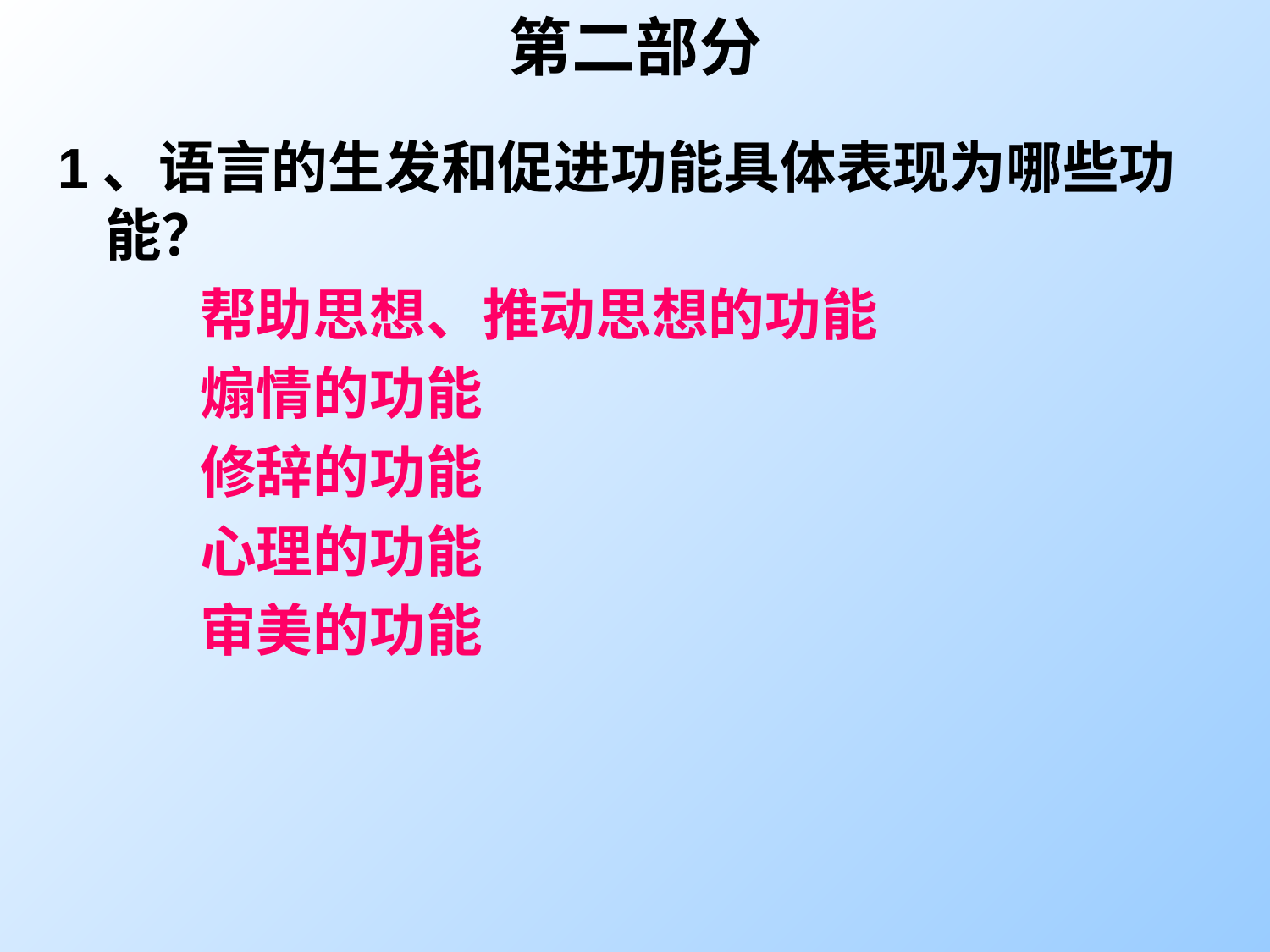

# 第二部分
1、语言的生发和促进功能具体表现为哪些功能？
          帮助思想、推动思想的功能
          煽情的功能
          修辞的功能
          心理的功能
          审美的功能